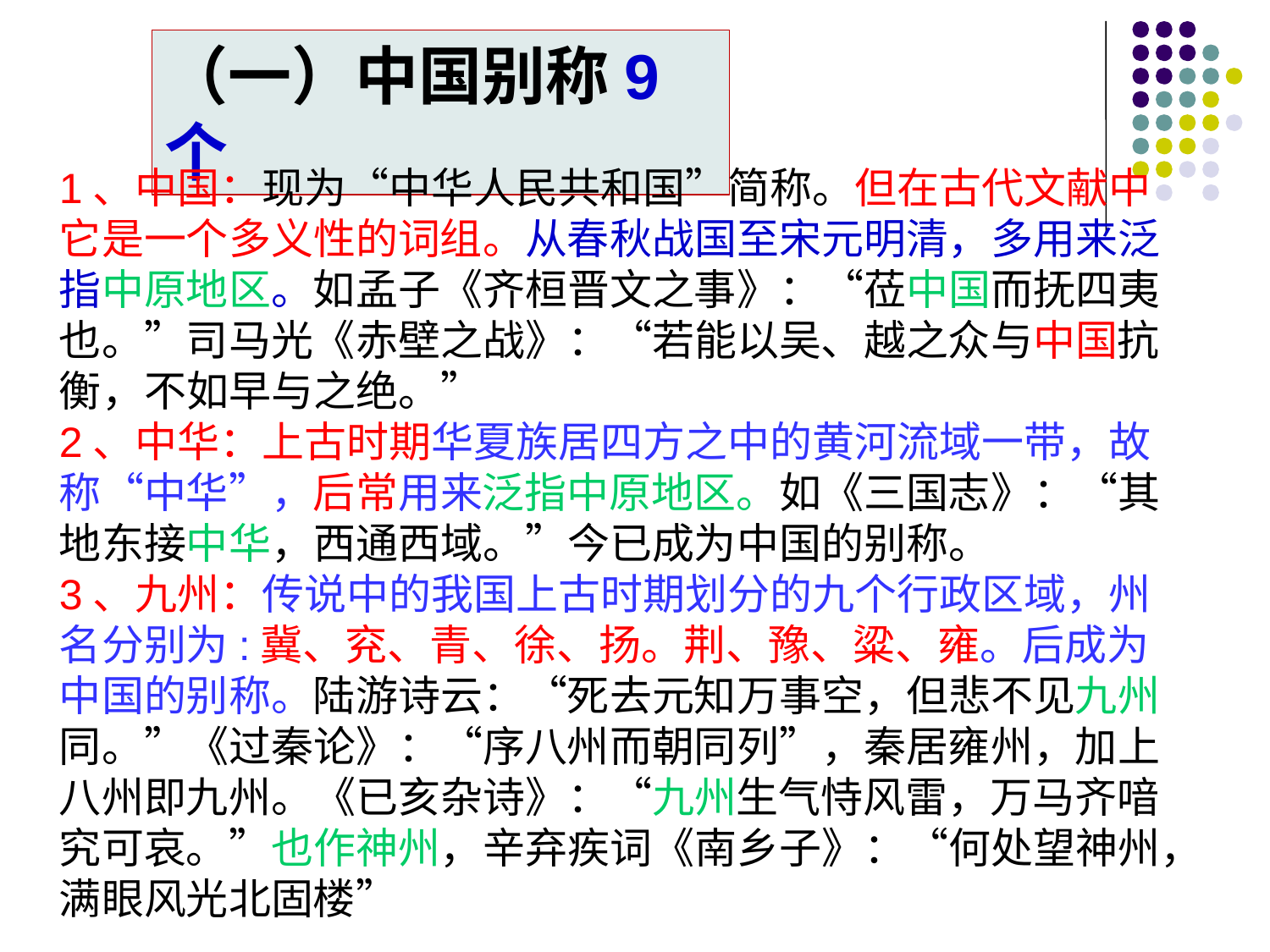

（一）中国别称9个
1、中国：现为“中华人民共和国”简称。但在古代文献中它是一个多义性的词组。从春秋战国至宋元明清，多用来泛指中原地区。如孟子《齐桓晋文之事》：“莅中国而抚四夷也。”司马光《赤壁之战》：“若能以吴、越之众与中国抗衡，不如早与之绝。”
2、中华：上古时期华夏族居四方之中的黄河流域一带，故称“中华”，后常用来泛指中原地区。如《三国志》：“其地东接中华，西通西域。”今已成为中国的别称。
3、九州：传说中的我国上古时期划分的九个行政区域，州名分别为:冀、兖、青、徐、扬。荆、豫、粱、雍。后成为中国的别称。陆游诗云：“死去元知万事空，但悲不见九州同。”《过秦论》：“序八州而朝同列”，秦居雍州，加上八州即九州。《已亥杂诗》：“九州生气恃风雷，万马齐喑究可哀。”也作神州，辛弃疾词《南乡子》：“何处望神州，满眼风光北固楼”